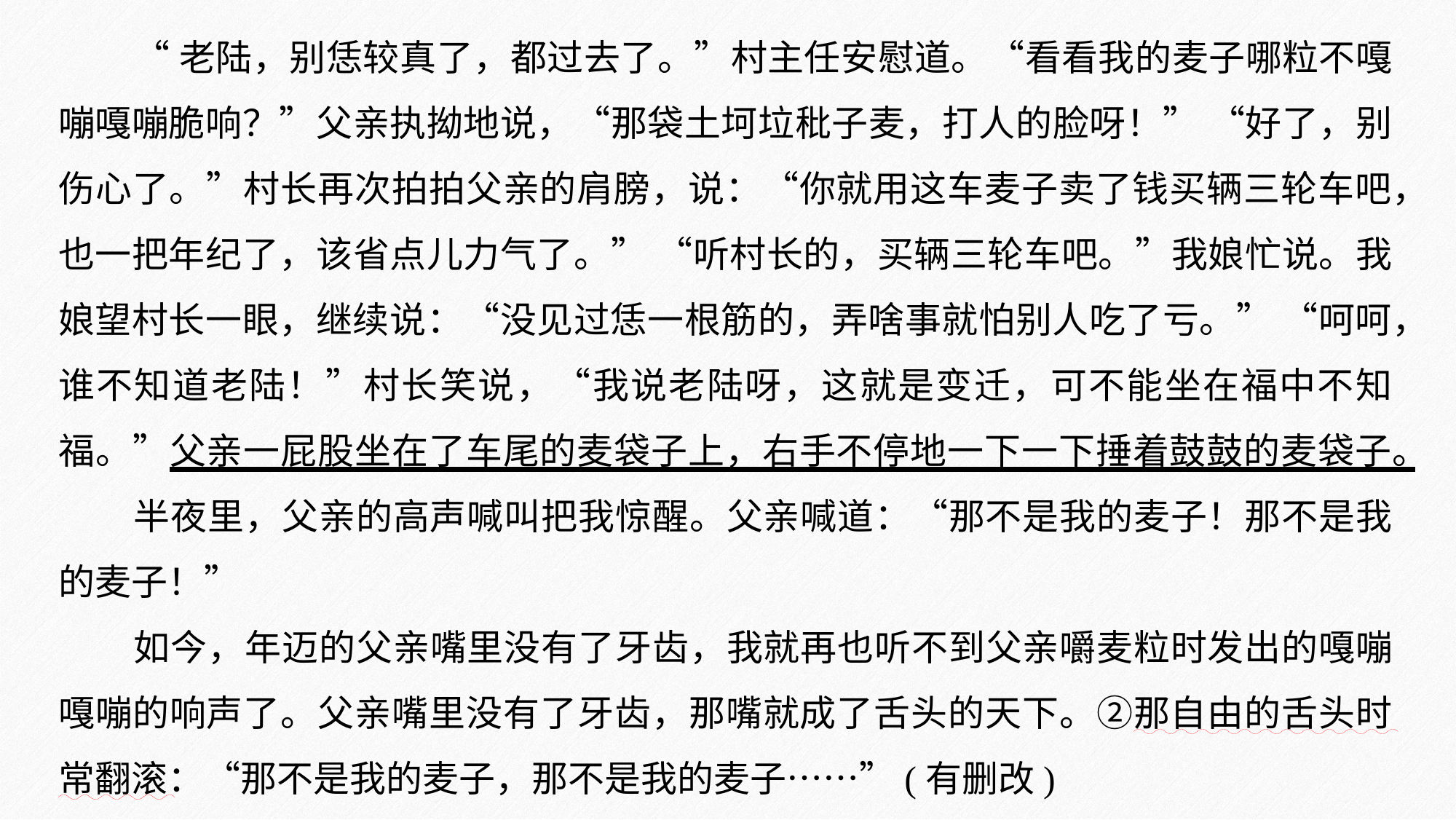

“老陆，别恁较真了，都过去了。”村主任安慰道。“看看我的麦子哪粒不嘎嘣嘎嘣脆响？”父亲执拗地说，“那袋土坷垃秕子麦，打人的脸呀！” “好了，别伤心了。”村长再次拍拍父亲的肩膀，说：“你就用这车麦子卖了钱买辆三轮车吧，也一把年纪了，该省点儿力气了。” “听村长的，买辆三轮车吧。”我娘忙说。我娘望村长一眼，继续说：“没见过恁一根筋的，弄啥事就怕别人吃了亏。” “呵呵，谁不知道老陆！”村长笑说，“我说老陆呀，这就是变迁，可不能坐在福中不知福。”父亲一屁股坐在了车尾的麦袋子上，右手不停地一下一下捶着鼓鼓的麦袋子。
半夜里，父亲的高声喊叫把我惊醒。父亲喊道：“那不是我的麦子！那不是我的麦子！”
如今，年迈的父亲嘴里没有了牙齿，我就再也听不到父亲嚼麦粒时发出的嘎嘣嘎嘣的响声了。父亲嘴里没有了牙齿，那嘴就成了舌头的天下。②那自由的舌头时常翻滚：“那不是我的麦子，那不是我的麦子……”(有删改)